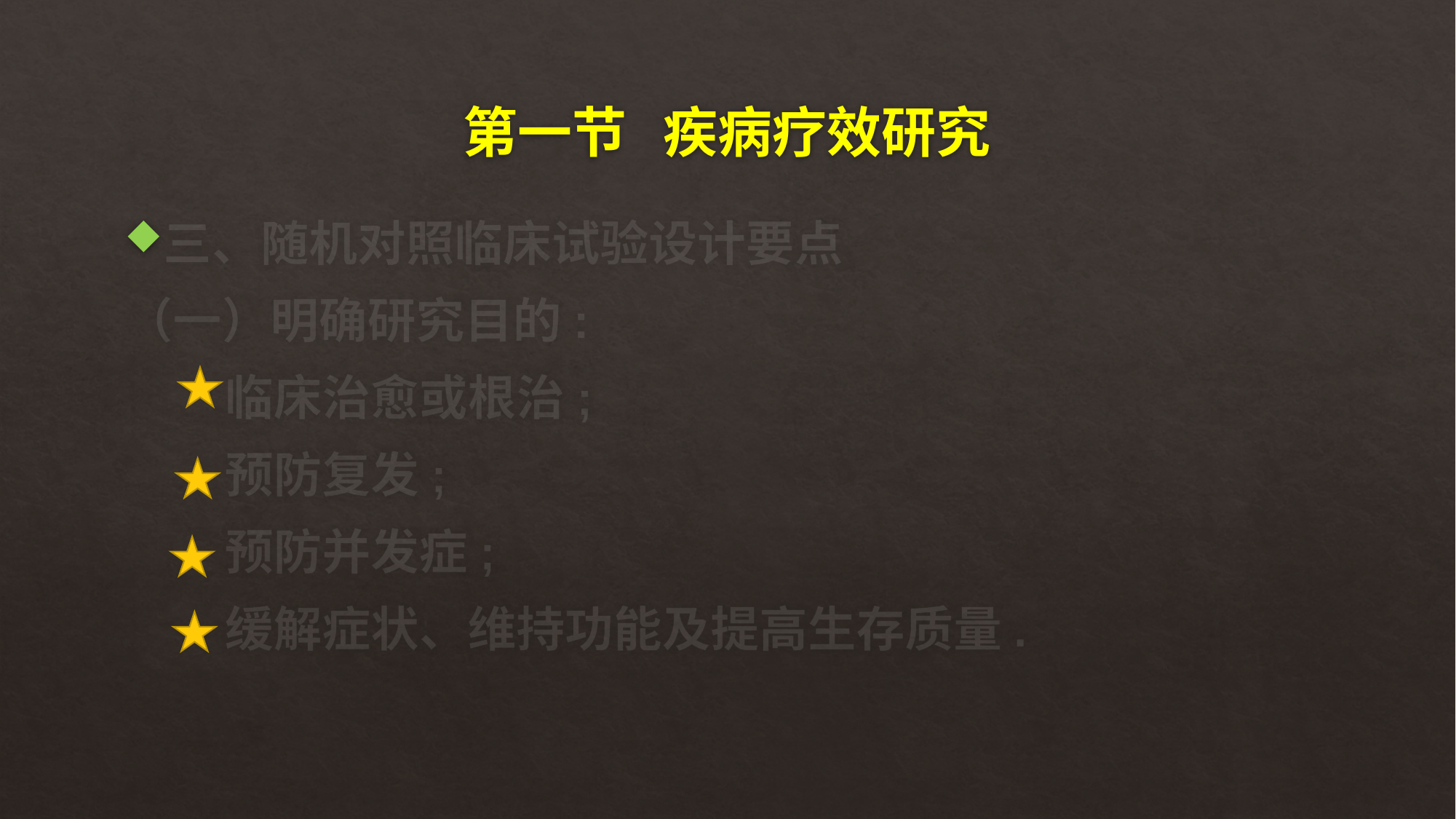

# 第一节   疾病疗效研究
三、随机对照临床试验设计要点
（一）明确研究目的:
        临床治愈或根治;
        预防复发;
        预防并发症;
        缓解症状、维持功能及提高生存质量.